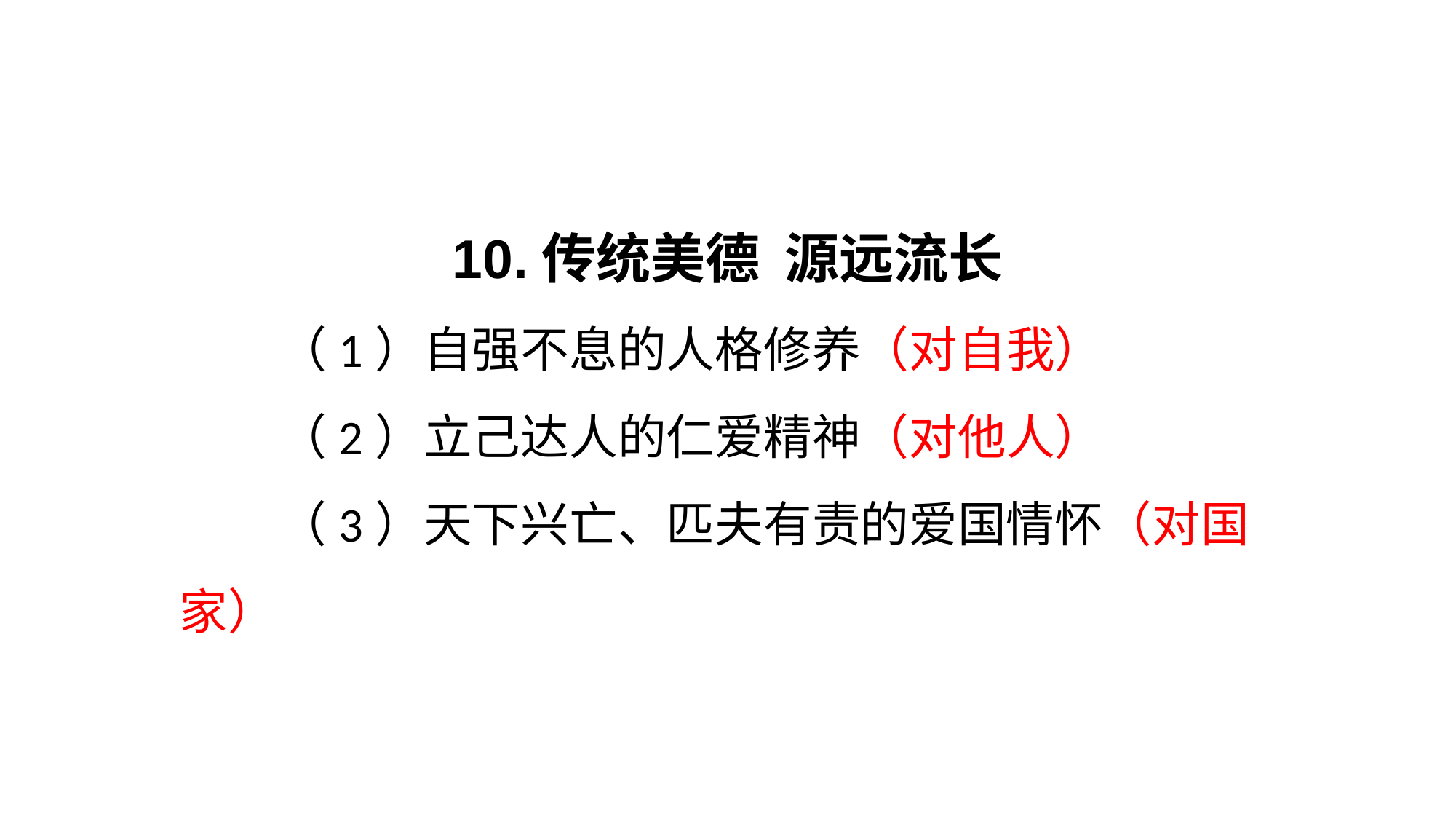

10.传统美德  源远流长
        （1）自强不息的人格修养（对自我）
        （2）立己达人的仁爱精神（对他人）
        （3）天下兴亡、匹夫有责的爱国情怀（对国家）